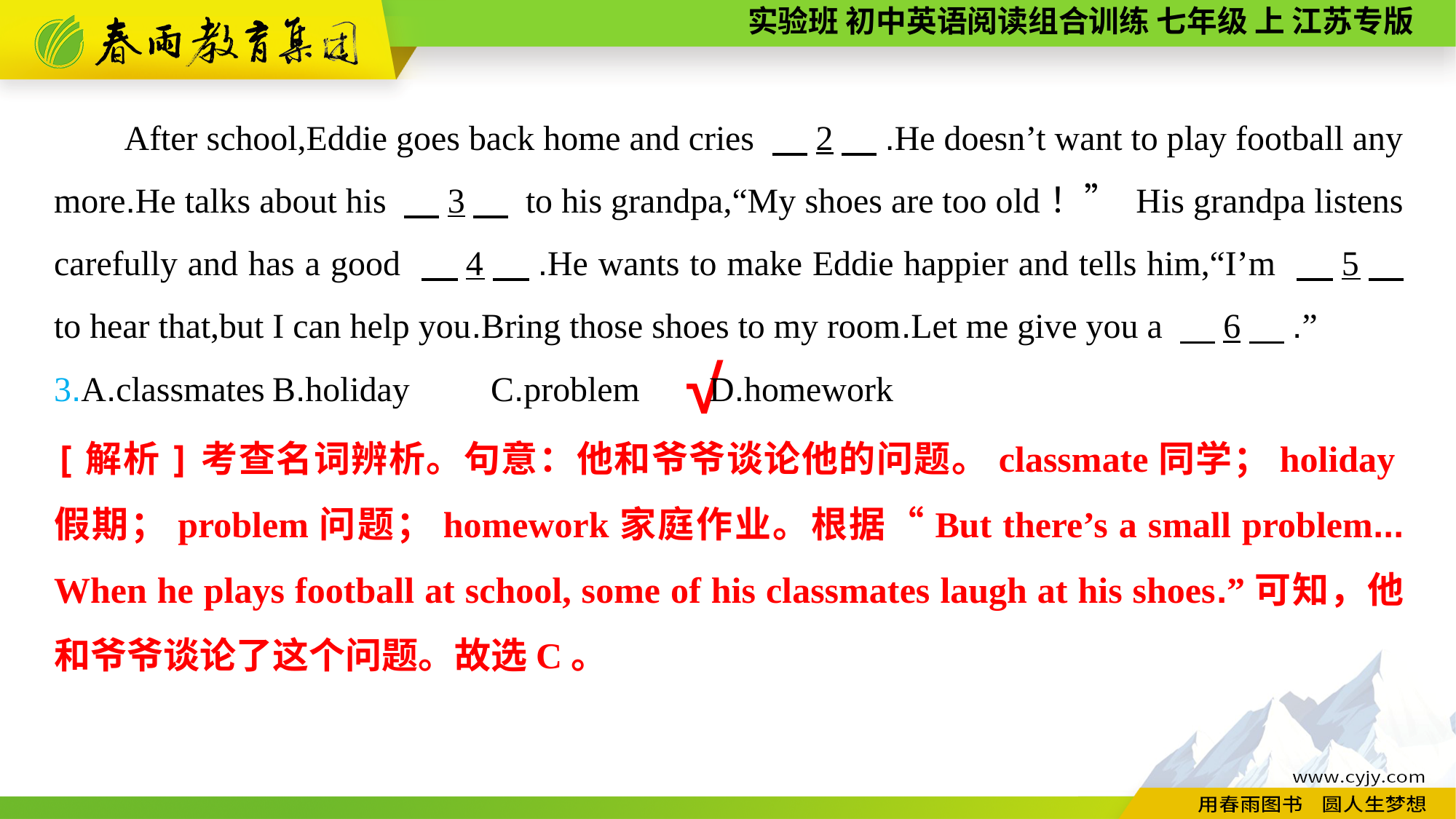

After school,Eddie goes back home and cries 　2　.He doesn’t want to play football any more.He talks about his 　3　 to his grandpa,“My shoes are too old！” His grandpa listens carefully and has a good 　4　.He wants to make Eddie happier and tells him,“I’m 　5　 to hear that,but I can help you.Bring those shoes to my room.Let me give you a 　6　.”
3.A.classmates	B.holiday	C.problem	D.homework
√
[解析]考查名词辨析。句意：他和爷爷谈论他的问题。classmate同学；holiday假期；problem问题；homework家庭作业。根据“But there’s a small problem... When he plays football at school, some of his classmates laugh at his shoes.”可知，他和爷爷谈论了这个问题。故选C。